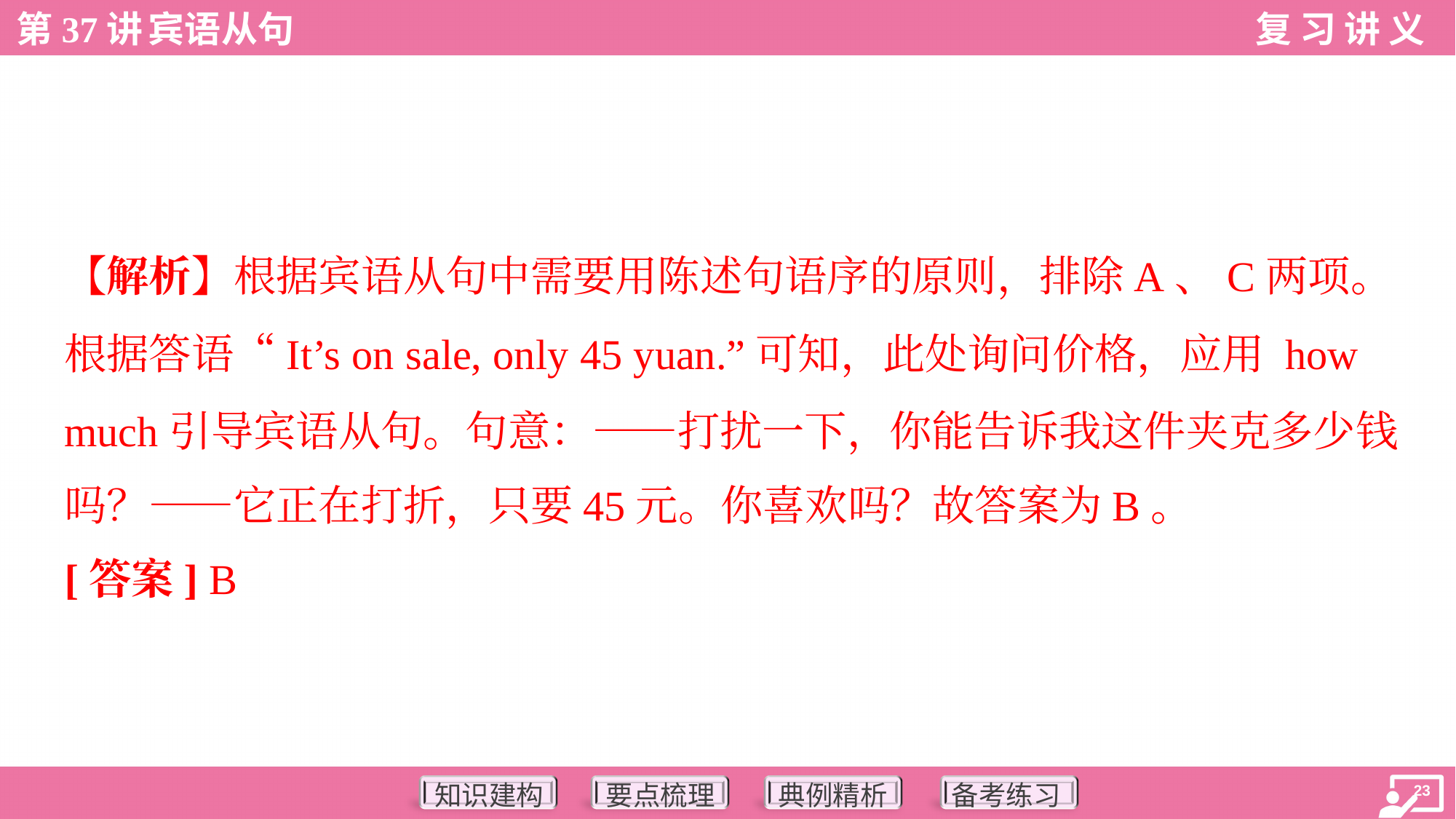

【解析】根据宾语从句中需要用陈述句语序的原则，排除A、C两项。
根据答语“It’s on sale, only 45 yuan.”可知，此处询问价格，应用 how
much引导宾语从句。句意：——打扰一下，你能告诉我这件夹克多少钱
吗？——它正在打折，只要45元。你喜欢吗？故答案为B。
[答案] B